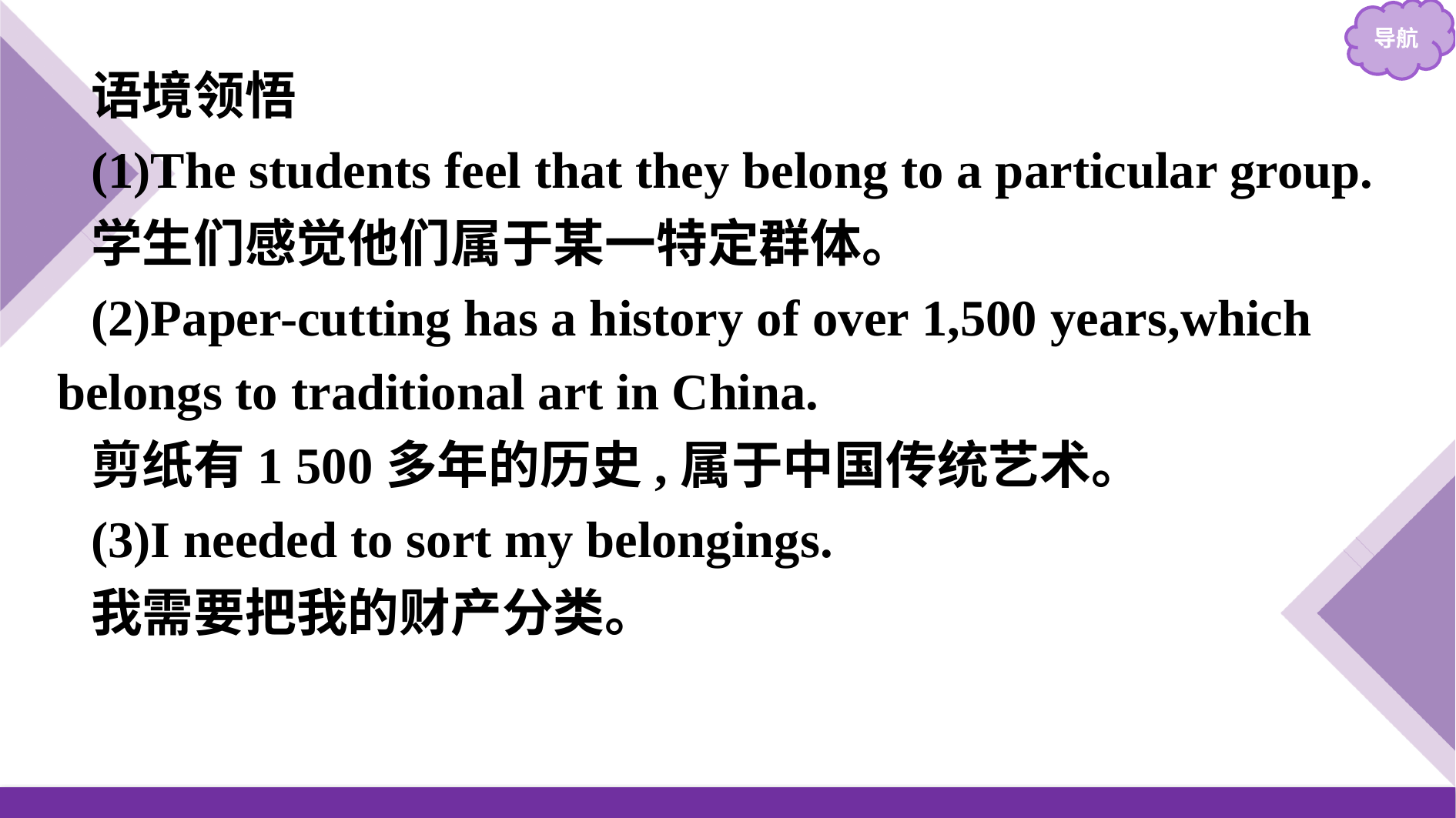

语境领悟
(1)The students feel that they belong to a particular group.
学生们感觉他们属于某一特定群体。
(2)Paper-cutting has a history of over 1,500 years,which belongs to traditional art in China.
剪纸有1 500多年的历史,属于中国传统艺术。
(3)I needed to sort my belongings.
我需要把我的财产分类。